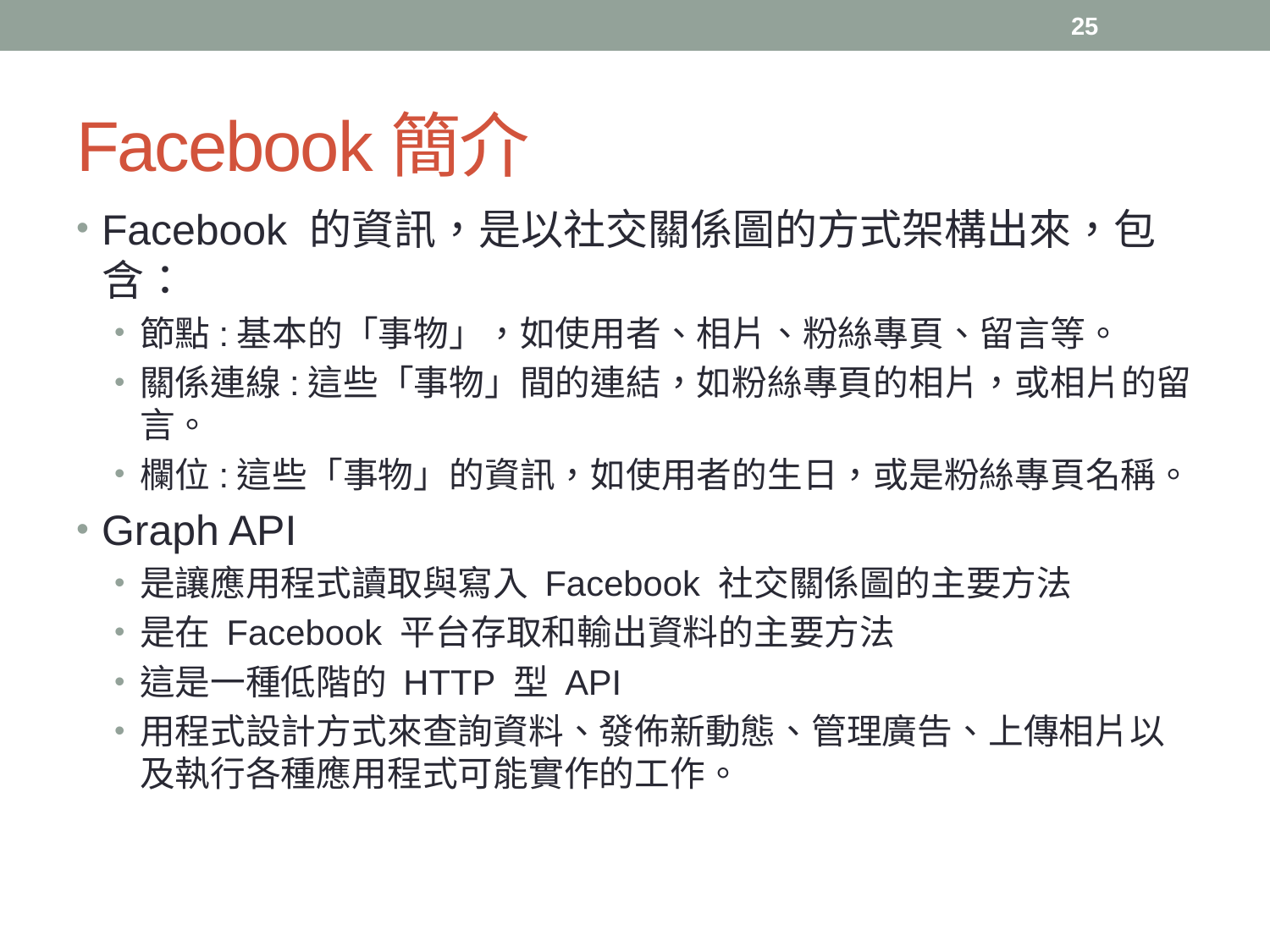

25
# Facebook簡介
Facebook 的資訊，是以社交關係圖的方式架構出來，包含：
節點:基本的「事物」，如使用者、相片、粉絲專頁、留言等。
關係連線:這些「事物」間的連結，如粉絲專頁的相片，或相片的留言。
欄位:這些「事物」的資訊，如使用者的生日，或是粉絲專頁名稱。
Graph API
是讓應用程式讀取與寫入 Facebook 社交關係圖的主要方法
是在 Facebook 平台存取和輸出資料的主要方法
這是一種低階的 HTTP 型 API
用程式設計方式來查詢資料、發佈新動態、管理廣告、上傳相片以及執行各種應用程式可能實作的工作。